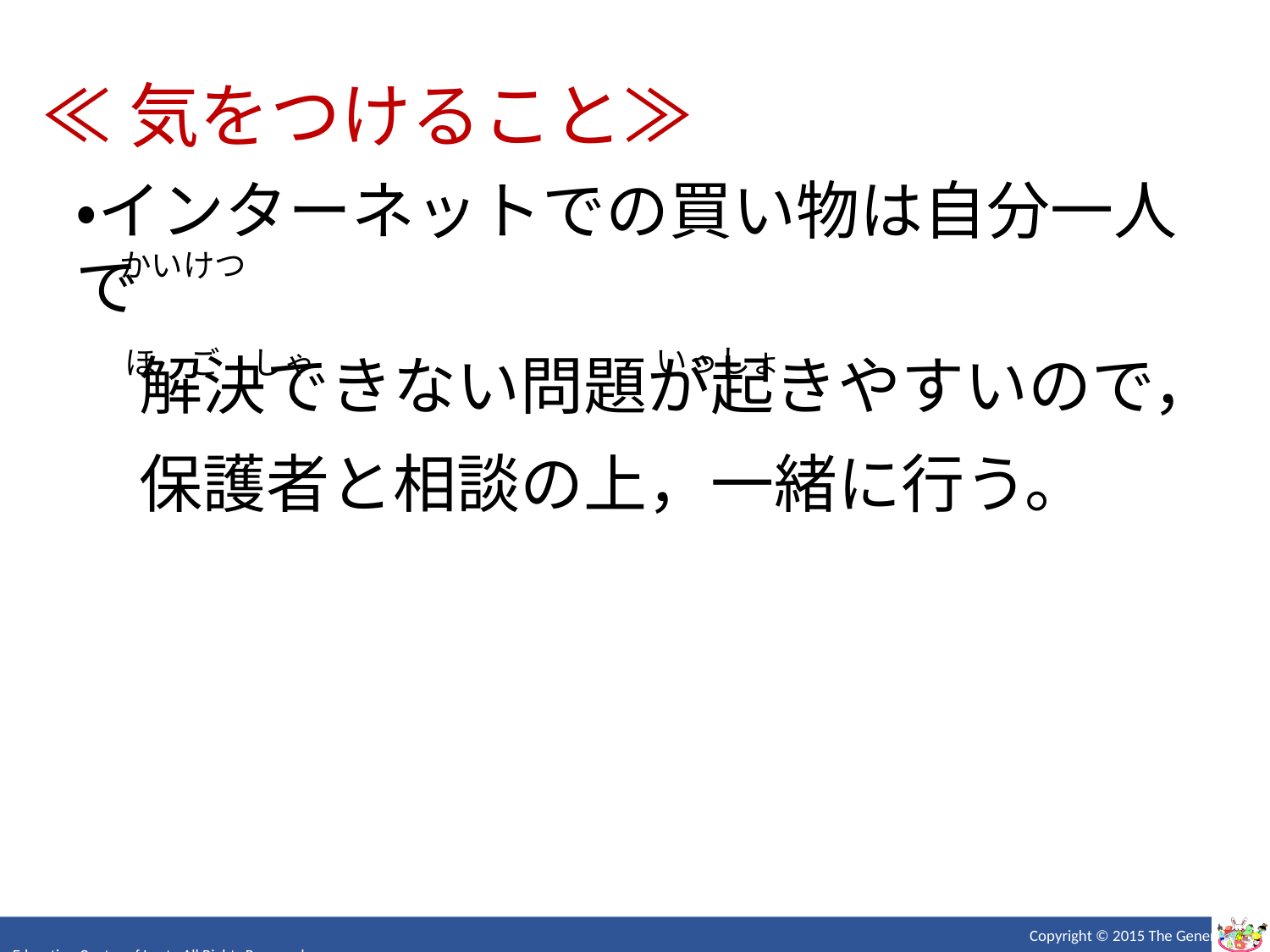

≪気をつけること≫
・インターネットでの買い物は自分一人で

　解決できない問題が起きやすいので，

　保護者と相談の上，一緒に行う。
かいけつ
いっしょ
ほ　ご　しゃ